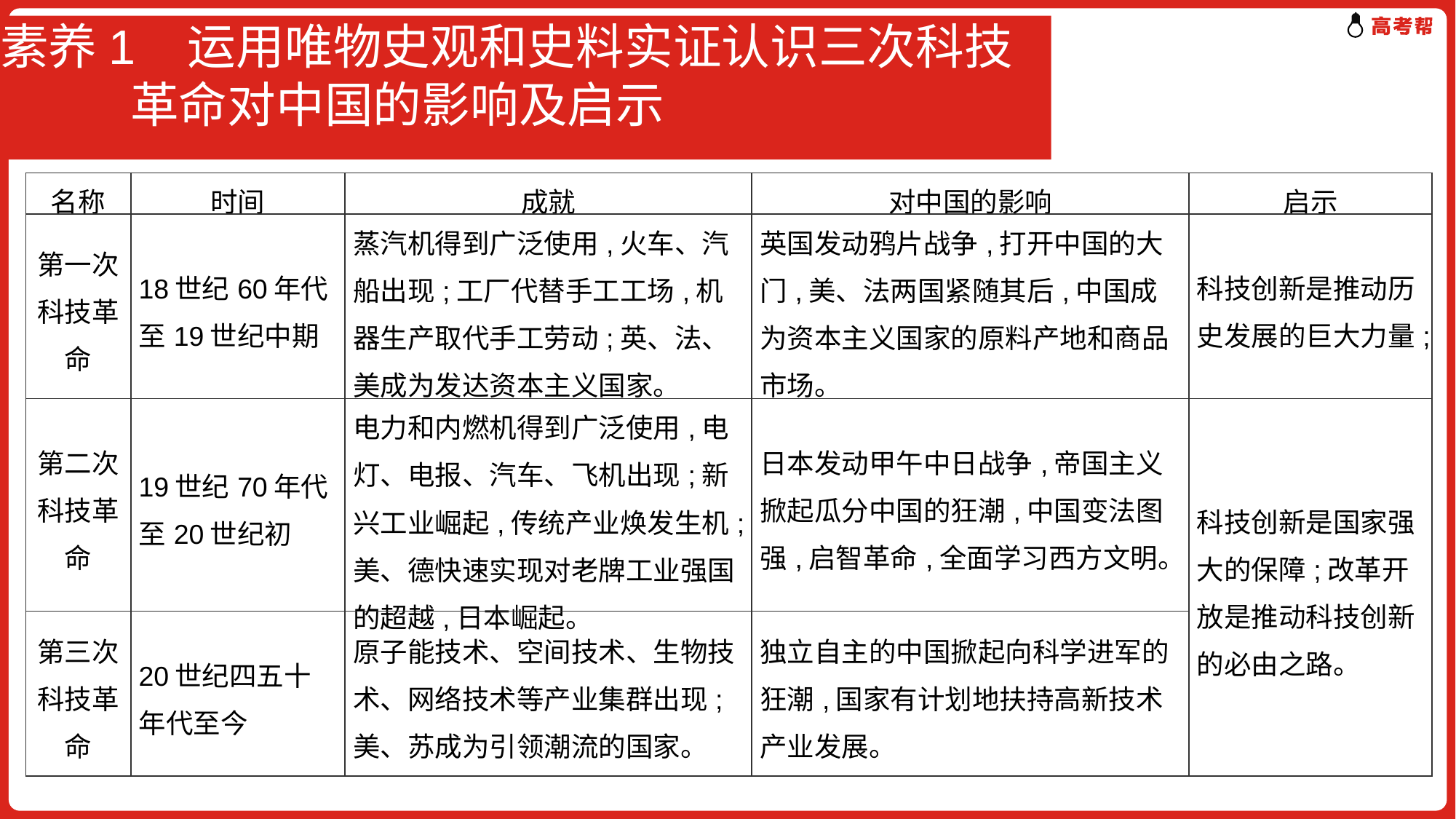

# 素养1   运用唯物史观和史料实证认识三次科技 革命对中国的影响及启示
| 名称 | 时间 | 成就 | 对中国的影响 | 启示 |
| --- | --- | --- | --- | --- |
| 第一次科技革命 | 18世纪60年代至19世纪中期 | 蒸汽机得到广泛使用,火车、汽船出现;工厂代替手工工场,机器生产取代手工劳动;英、法、美成为发达资本主义国家。 | 英国发动鸦片战争,打开中国的大门,美、法两国紧随其后,中国成为资本主义国家的原料产地和商品市场。 | 科技创新是推动历史发展的巨大力量; |
| 第二次科技革命 | 19世纪70年代至20世纪初 | 电力和内燃机得到广泛使用,电灯、电报、汽车、飞机出现;新兴工业崛起,传统产业焕发生机;美、德快速实现对老牌工业强国的超越,日本崛起。 | 日本发动甲午中日战争,帝国主义掀起瓜分中国的狂潮,中国变法图强,启智革命,全面学习西方文明。 | 科技创新是国家强大的保障;改革开放是推动科技创新的必由之路。 |
| 第三次科技革命 | 20世纪四五十年代至今 | 原子能技术、空间技术、生物技术、网络技术等产业集群出现;美、苏成为引领潮流的国家。 | 独立自主的中国掀起向科学进军的狂潮,国家有计划地扶持高新技术产业发展。 |  |